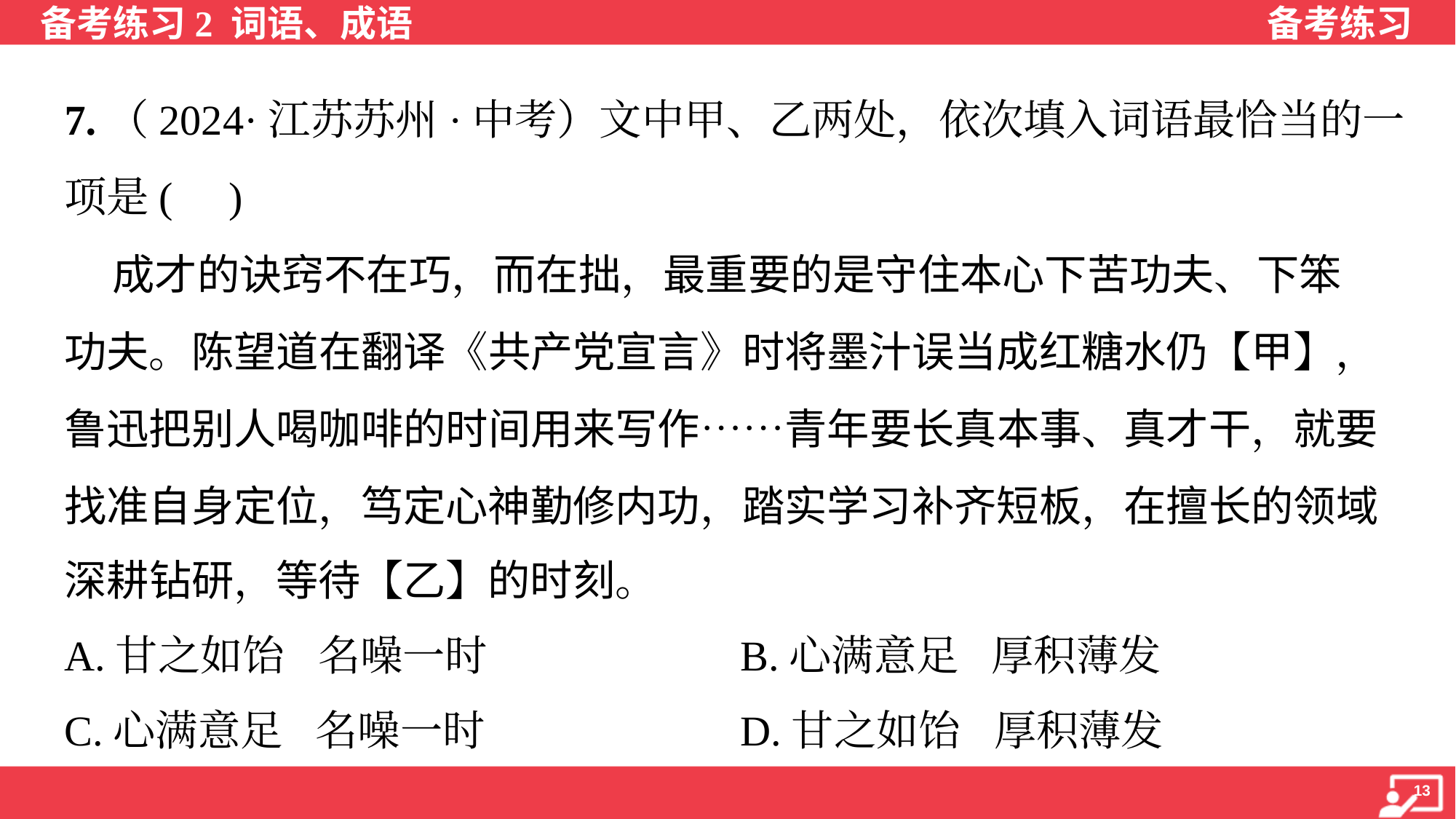

7.（2024·江苏苏州·中考）文中甲、乙两处，依次填入词语最恰当的一
项是(     )
    成才的诀窍不在巧，而在拙，最重要的是守住本心下苦功夫、下笨
功夫。陈望道在翻译《共产党宣言》时将墨汁误当成红糖水仍【甲】，
鲁迅把别人喝咖啡的时间用来写作……青年要长真本事、真才干，就要
找准自身定位，笃定心神勤修内功，踏实学习补齐短板，在擅长的领域
深耕钻研，等待【乙】的时刻。
A.甘之如饴   名噪一时	B.心满意足   厚积薄发
C.心满意足   名噪一时	D.甘之如饴   厚积薄发